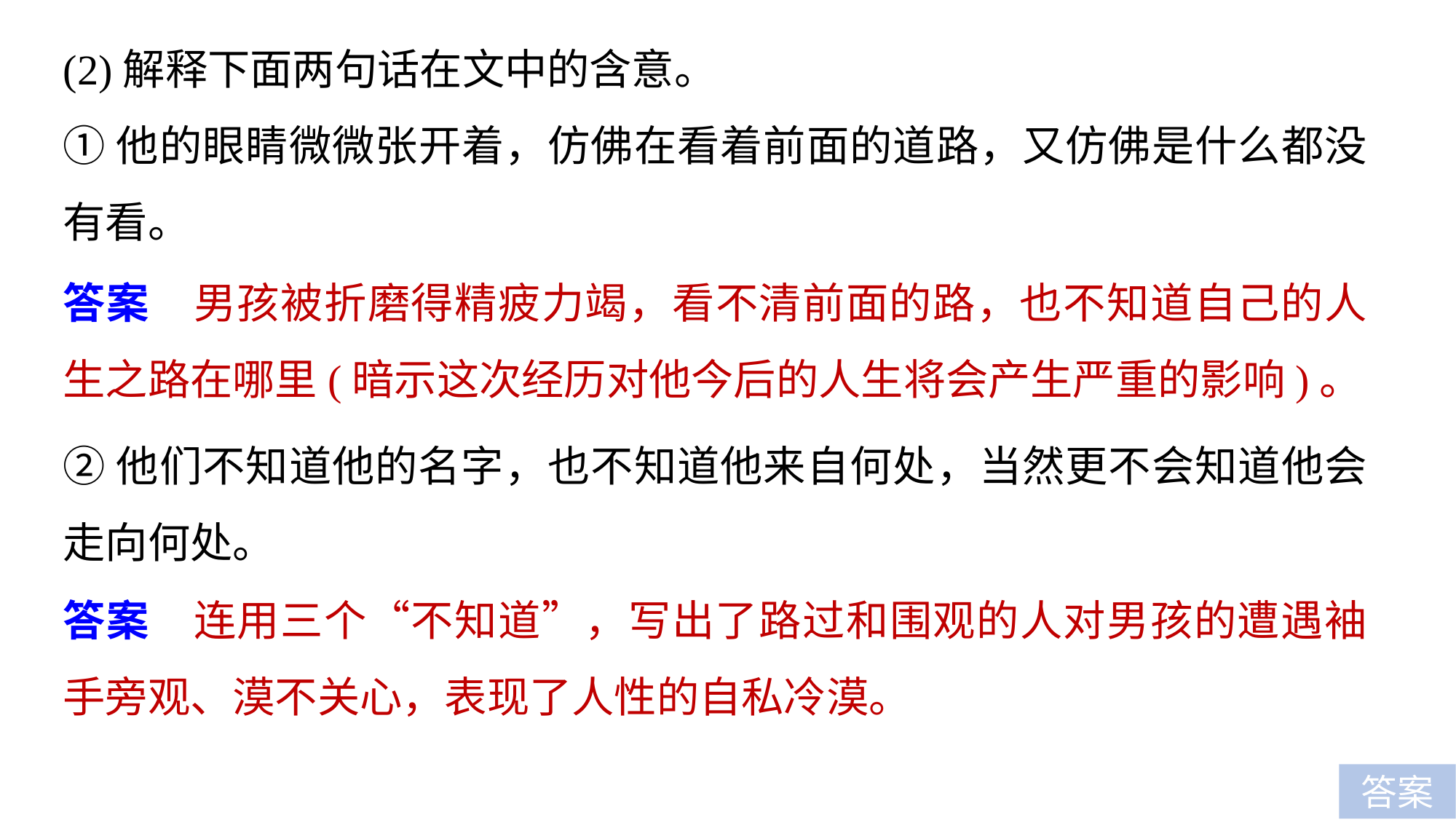

(2)解释下面两句话在文中的含意。
①他的眼睛微微张开着，仿佛在看着前面的道路，又仿佛是什么都没有看。
答案　男孩被折磨得精疲力竭，看不清前面的路，也不知道自己的人生之路在哪里(暗示这次经历对他今后的人生将会产生严重的影响)。
②他们不知道他的名字，也不知道他来自何处，当然更不会知道他会走向何处。
答案　连用三个“不知道”，写出了路过和围观的人对男孩的遭遇袖手旁观、漠不关心，表现了人性的自私冷漠。
答案